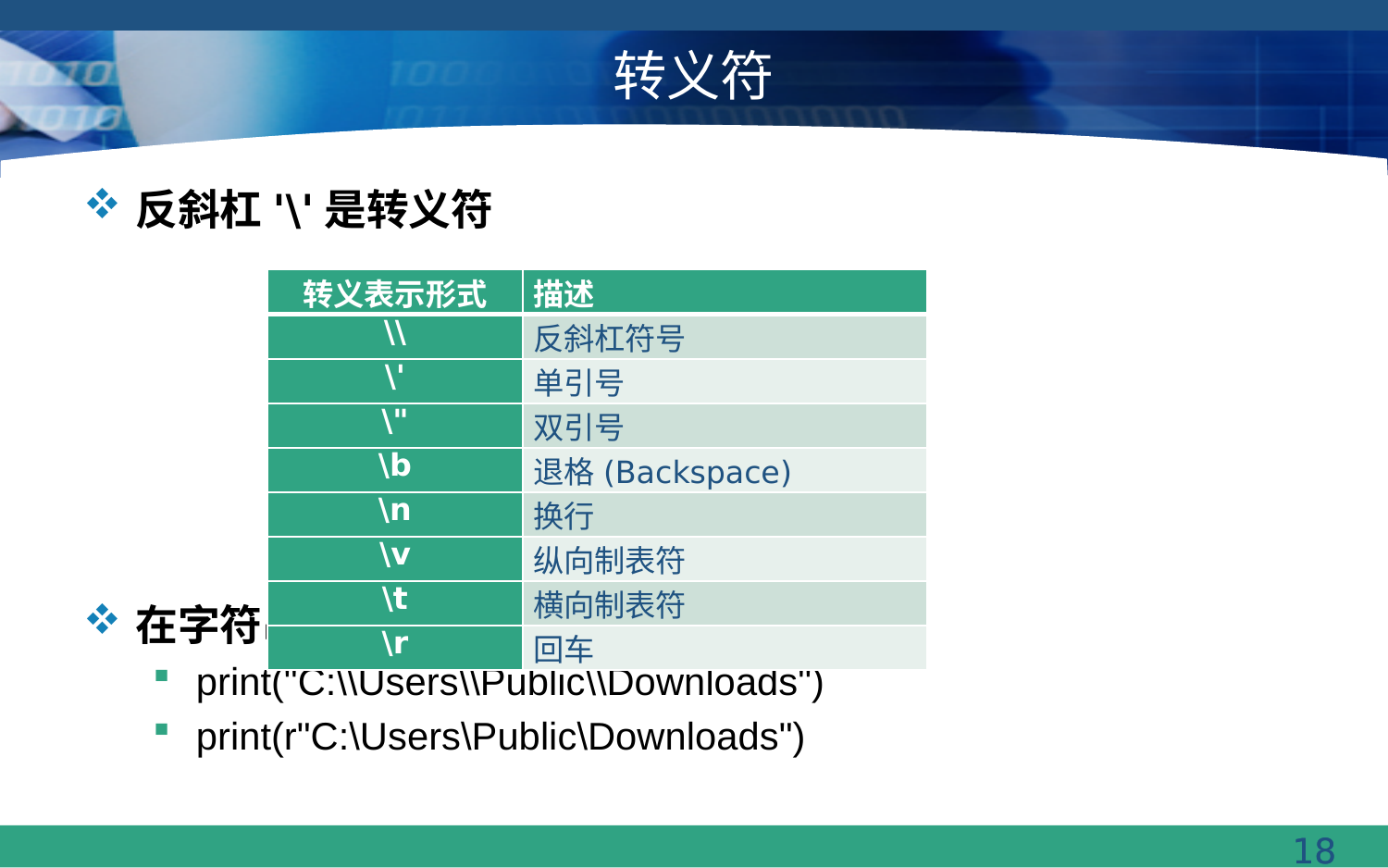

# 转义符
反斜杠'\'是转义符

在字符串常量前面写一个r抑制转义
print("C:\\Users\\Public\\Downloads")
print(r"C:\Users\Public\Downloads")

| 转义表示形式 | 描述 |
| --- | --- |
| \\ | 反斜杠符号 |
| \' | 单引号 |
| \" | 双引号 |
| \b | 退格(Backspace) |
| \n | 换行 |
| \v | 纵向制表符 |
| \t | 横向制表符 |
| \r | 回车 |